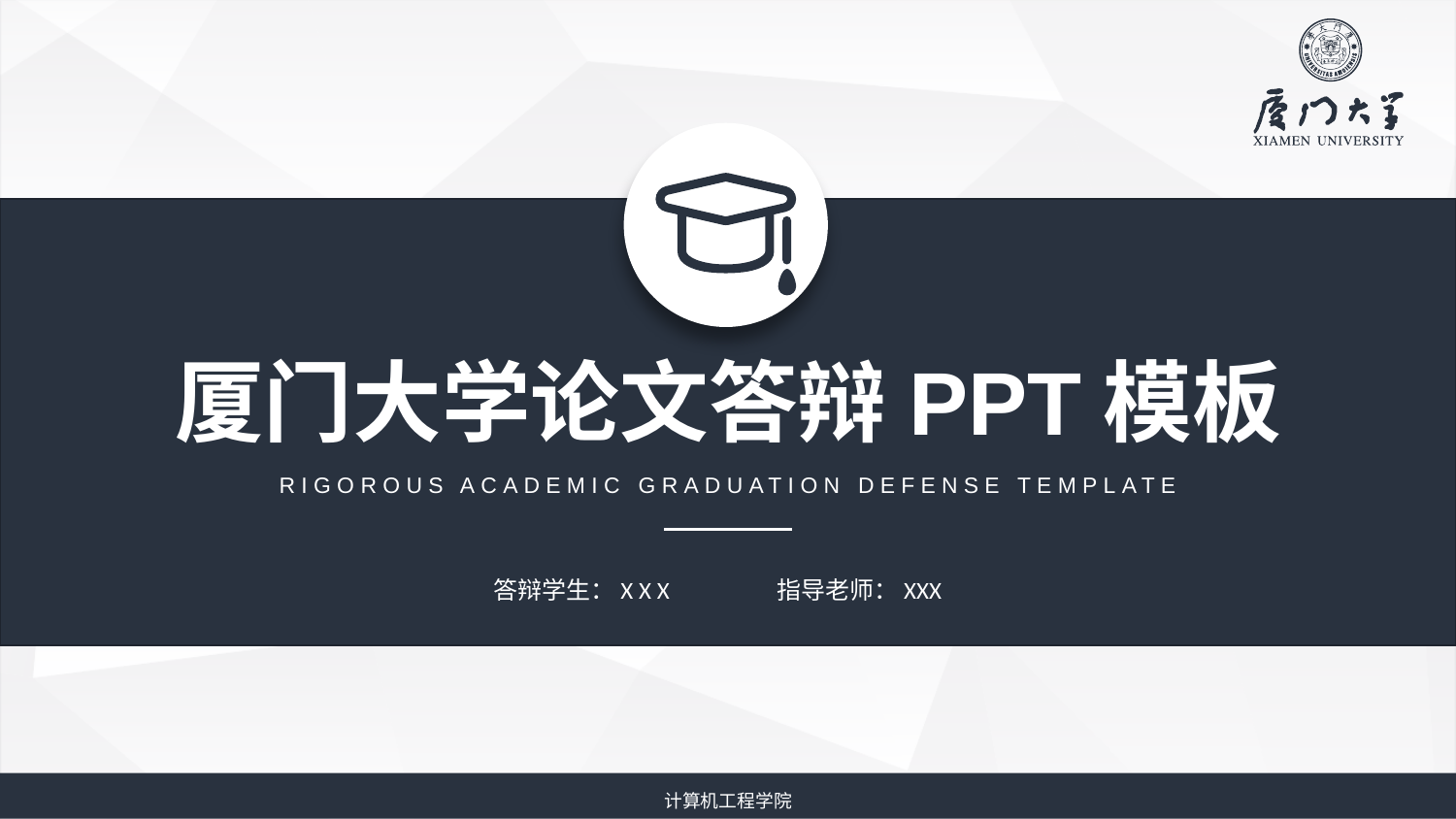

厦门大学论文答辩PPT模板
RIGOROUS ACADEMIC GRADUATION DEFENSE TEMPLATE
答辩学生：X X X
指导老师：XXX
计算机工程学院